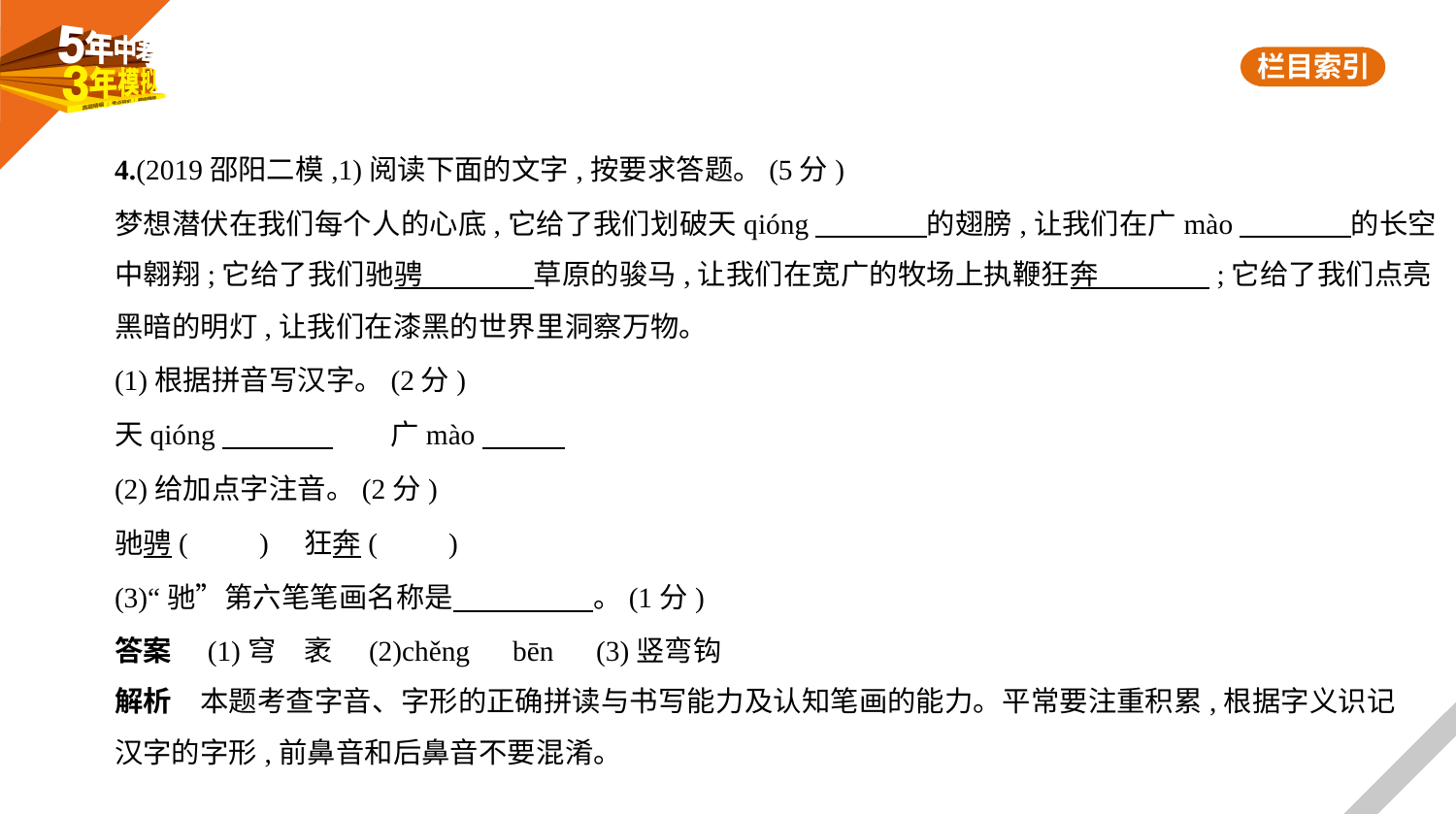

4.(2019邵阳二模,1)阅读下面的文字,按要求答题。(5分)
梦想潜伏在我们每个人的心底,它给了我们划破天qióng　　　    的翅膀,让我们在广mào　　　    的长空
中翱翔;它给了我们驰骋　　　    草原的骏马,让我们在宽广的牧场上执鞭狂奔　　　    ;它给了我们点亮
黑暗的明灯,让我们在漆黑的世界里洞察万物。
(1)根据拼音写汉字。(2分)
天qióng　　　    　　广mào
(2)给加点字注音。(2分)
驰骋(　　)　狂奔(　　)
(3)“驰”第六笔笔画名称是　　　　    。(1分)
答案　(1)穹　袤　(2)chěng　bēn　(3)竖弯钩
解析　本题考查字音、字形的正确拼读与书写能力及认知笔画的能力。平常要注重积累,根据字义识记
汉字的字形,前鼻音和后鼻音不要混淆。